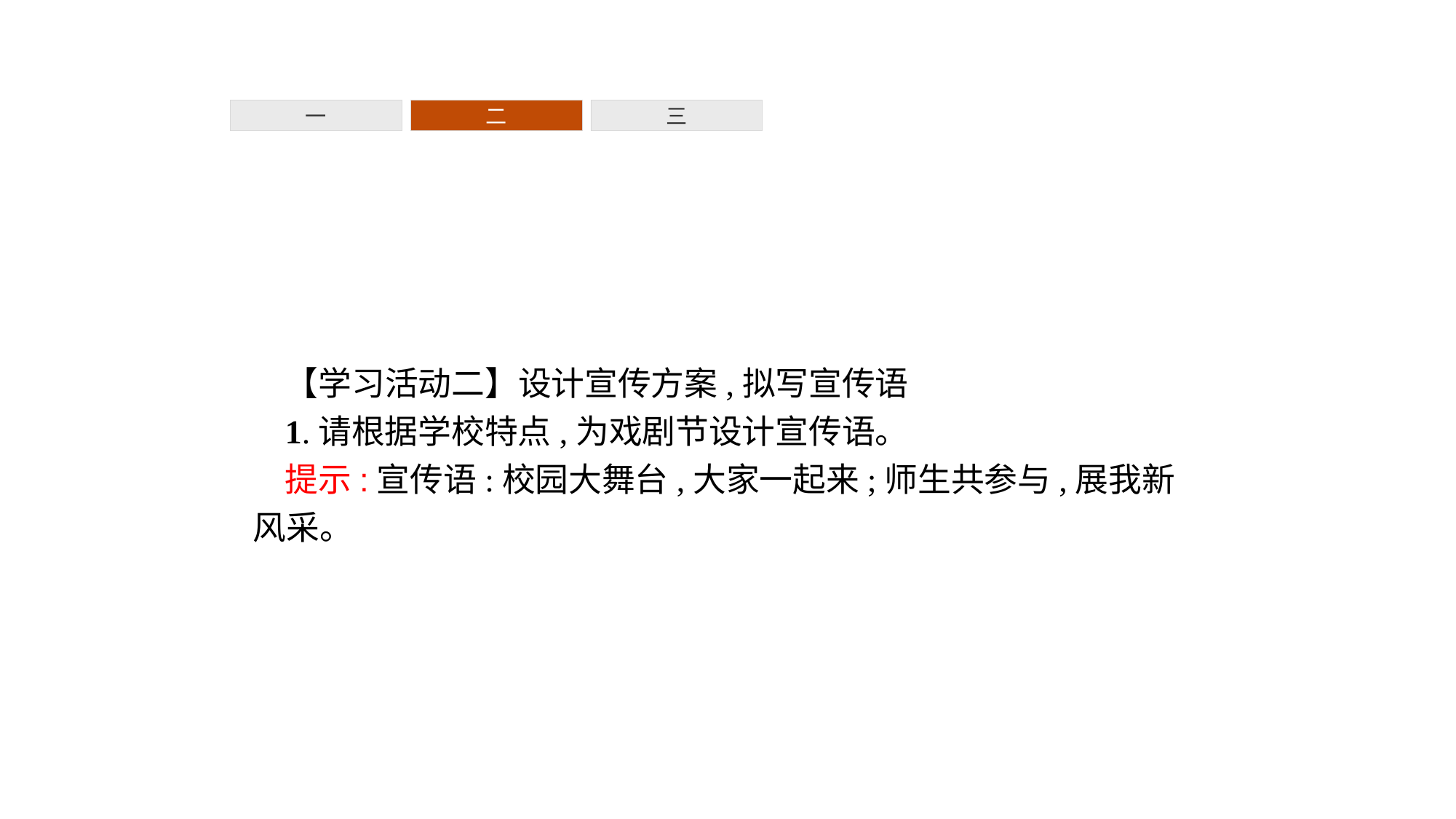

一
二
三
【学习活动二】设计宣传方案,拟写宣传语
1.请根据学校特点,为戏剧节设计宣传语。
提示:宣传语:校园大舞台,大家一起来;师生共参与,展我新风采。